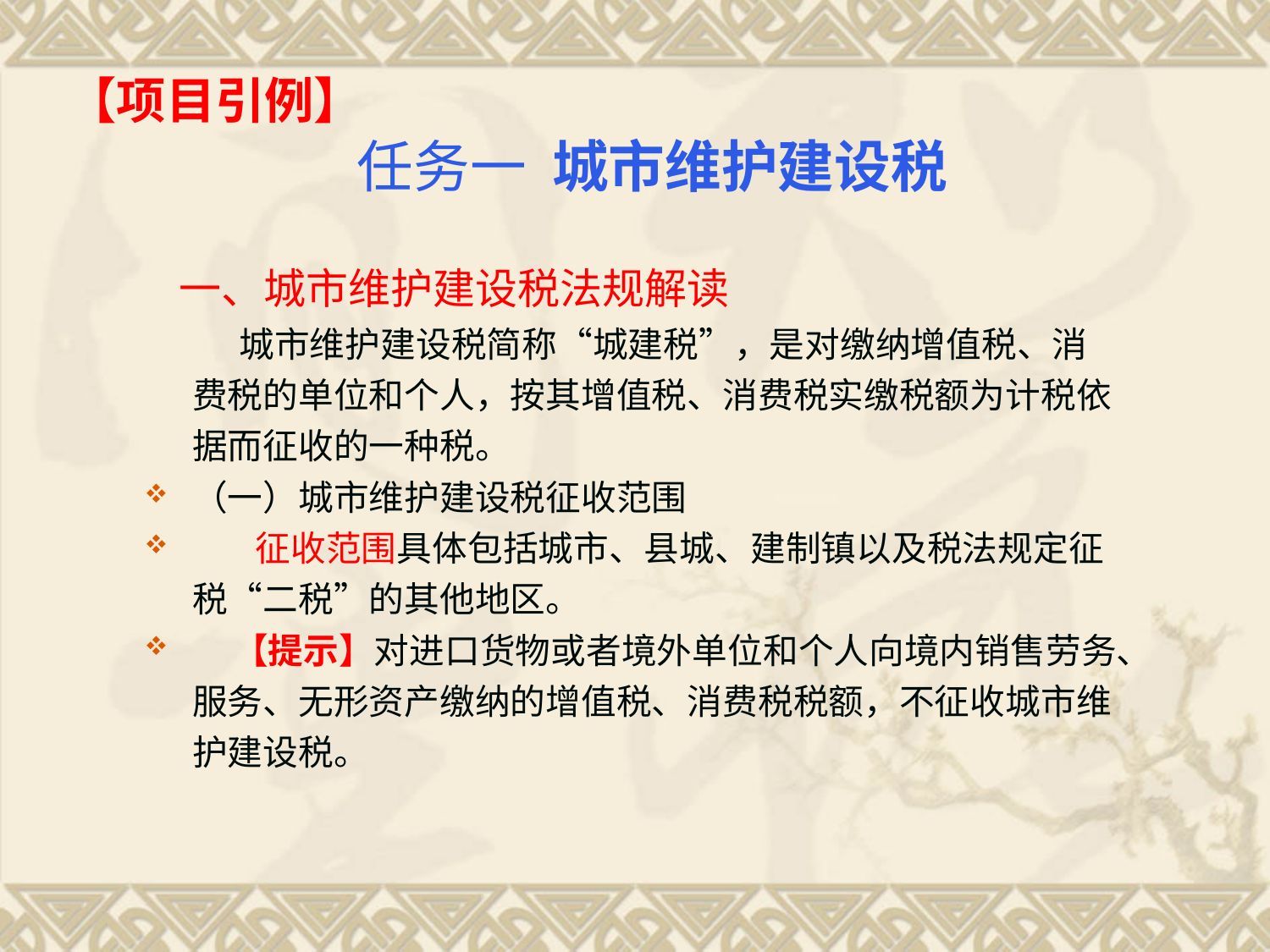

# 【项目引例】
任务一  城市维护建设税
  一、城市维护建设税法规解读
           城市维护建设税简称“城建税”，是对缴纳增值税、消费税的单位和个人，按其增值税、消费税实缴税额为计税依据而征收的一种税。
（一）城市维护建设税征收范围
       征收范围具体包括城市、县城、建制镇以及税法规定征税“二税”的其他地区。
    【提示】对进口货物或者境外单位和个人向境内销售劳务、服务、无形资产缴纳的增值税、消费税税额，不征收城市维护建设税。